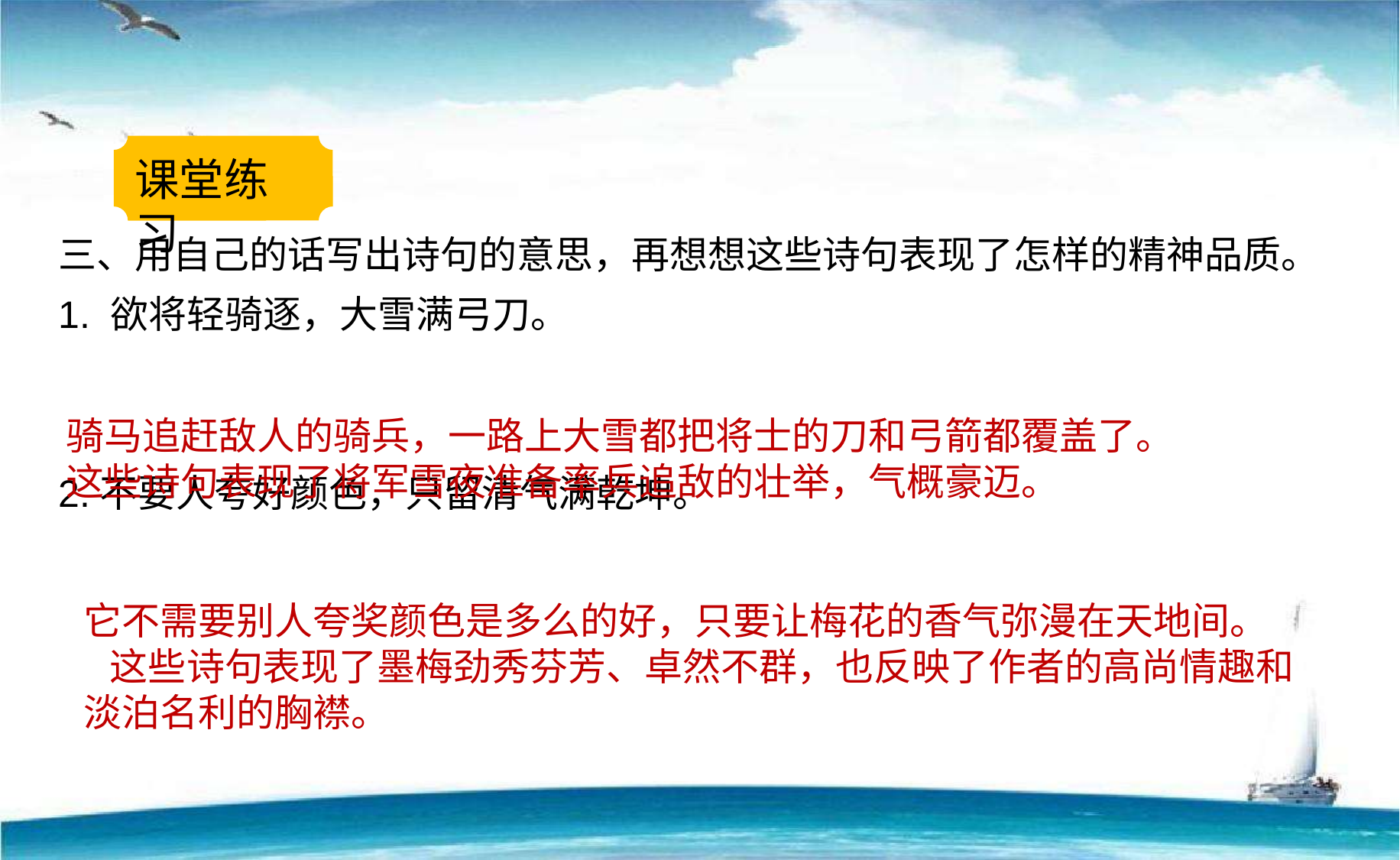

课堂练习
三、用自己的话写出诗句的意思，再想想这些诗句表现了怎样的精神品质。
1. 欲将轻骑逐，大雪满弓刀。

2.不要人夸好颜色，只留清气满乾坤。

骑马追赶敌人的骑兵，一路上大雪都把将士的刀和弓箭都覆盖了。
这些诗句表现了将军雪夜准备率兵追敌的壮举，气概豪迈。
它不需要别人夸奖颜色是多么的好，只要让梅花的香气弥漫在天地间。
  这些诗句表现了墨梅劲秀芬芳、卓然不群，也反映了作者的高尚情趣和淡泊名利的胸襟。